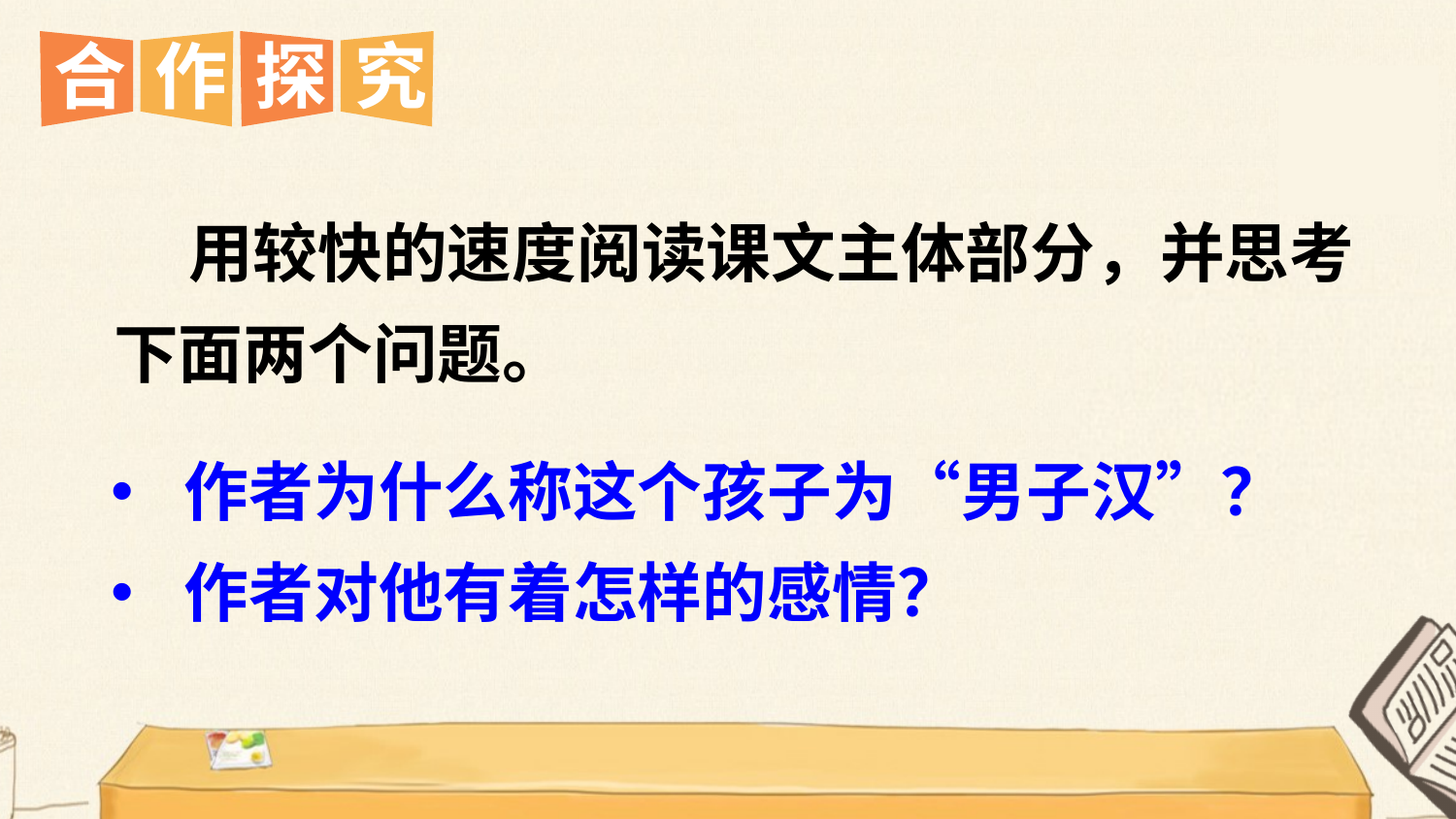

合
作
探
究
    用较快的速度阅读课文主体部分，并思考下面两个问题。
作者为什么称这个孩子为“男子汉”？
作者对他有着怎样的感情？